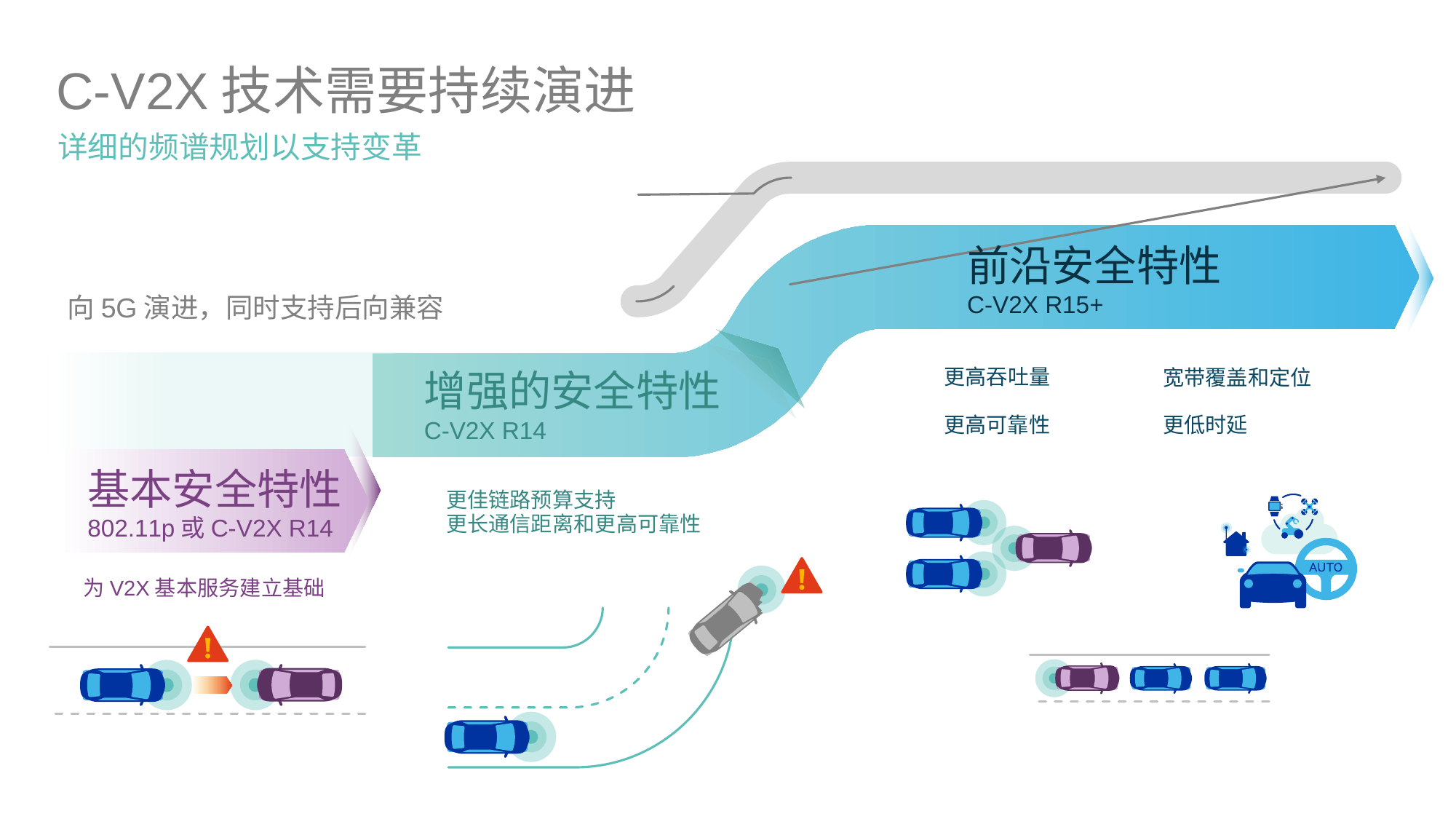

# C-V2X技术需要持续演进
详细的频谱规划以支持变革

前沿安全特性
C-V2X R15+

向5G演进，同时支持后向兼容

更高吞吐量
更高可靠性
宽带覆盖和定位

更低时延
增强的安全特性
C-V2X R14

基本安全特性
802.11p或C-V2X R14

更佳链路预算支持
更长通信距离和更高可靠性

为V2X基本服务建立基础